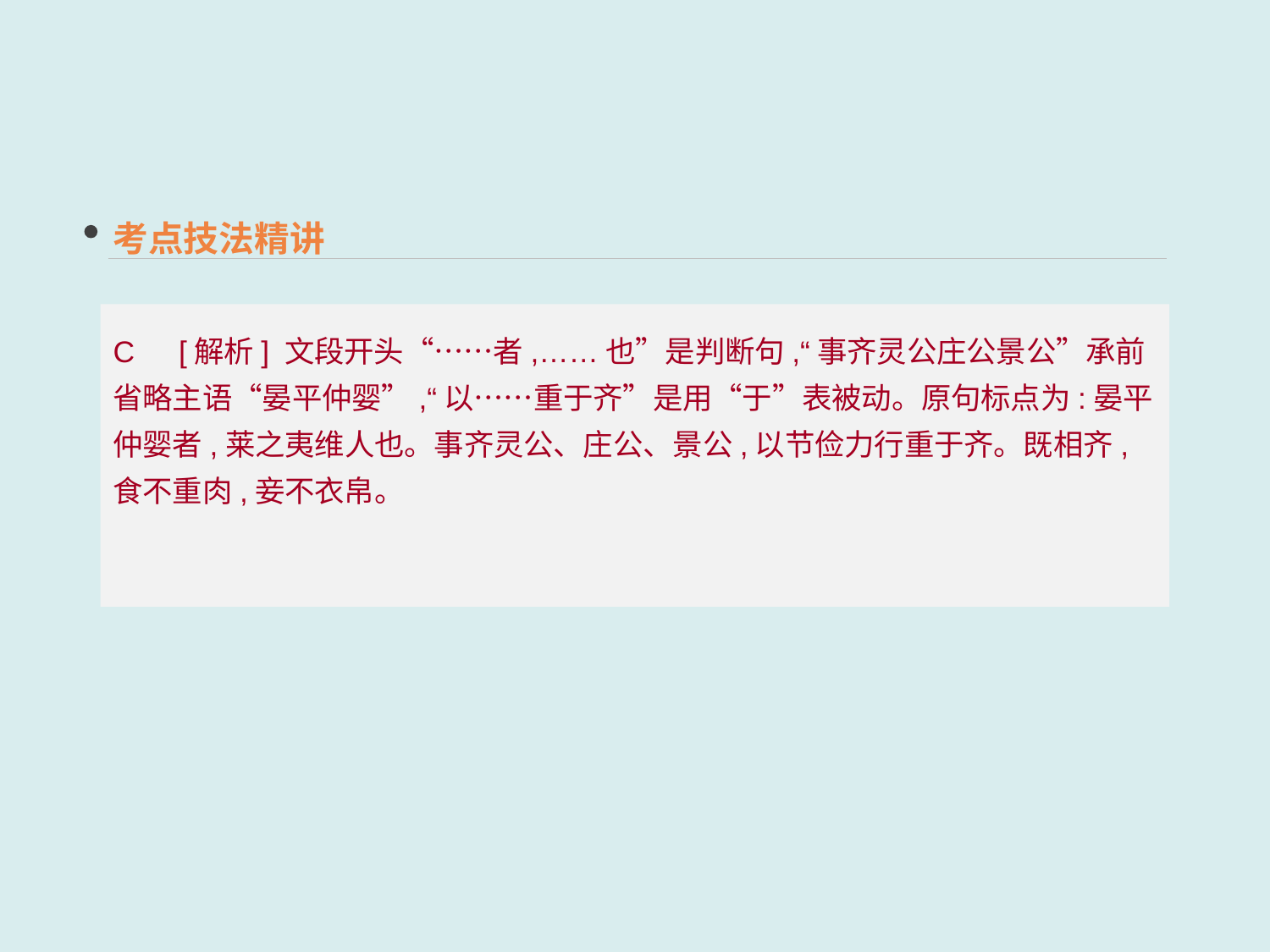

考点技法精讲

C　[解析] 文段开头“……者,……也”是判断句,“事齐灵公庄公景公”承前省略主语“晏平仲婴”,“以……重于齐”是用“于”表被动。原句标点为:晏平仲婴者,莱之夷维人也。事齐灵公、庄公、景公,以节俭力行重于齐。既相齐,食不重肉,妾不衣帛。